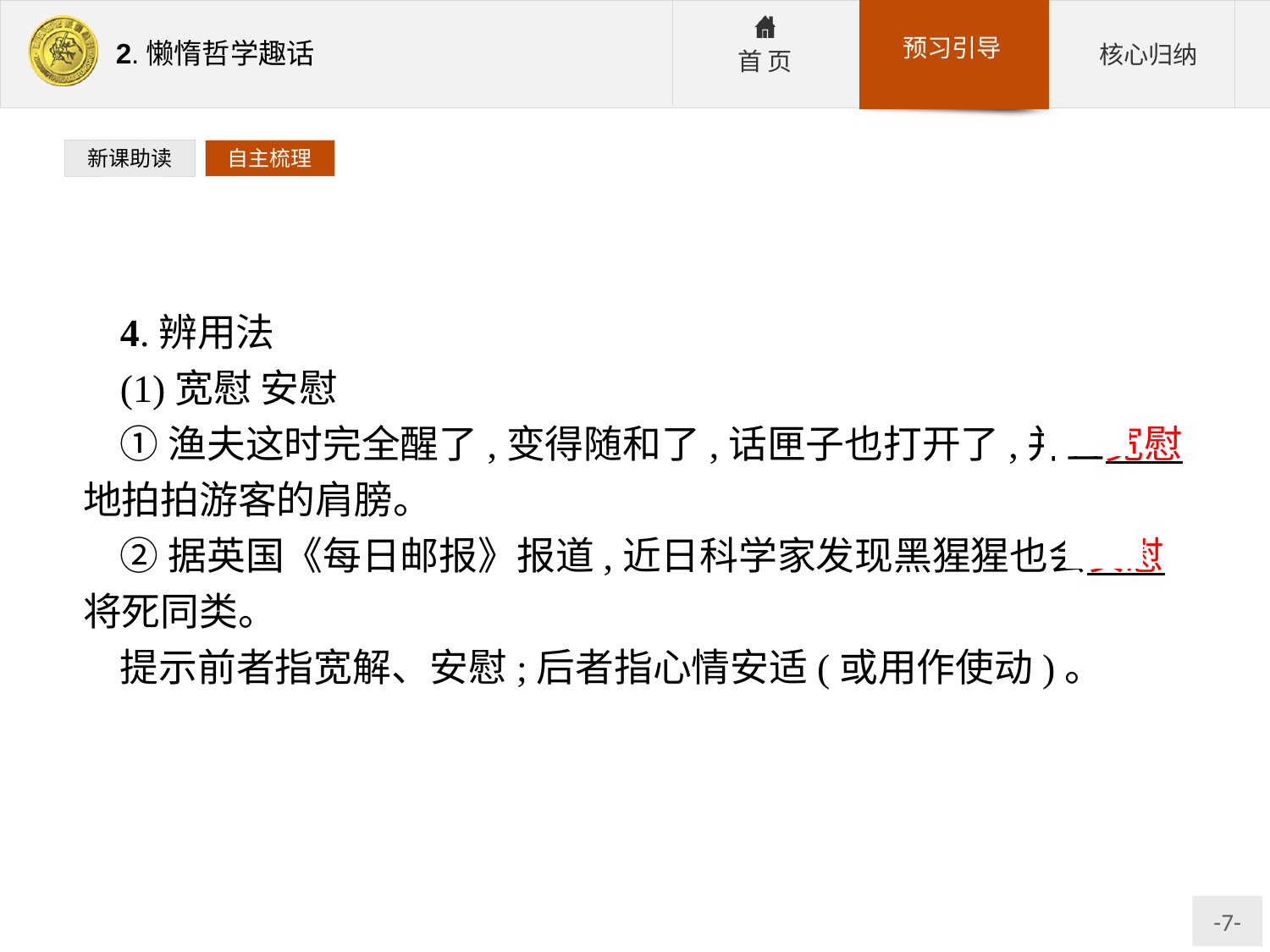

新课助读
自主梳理
4.辨用法
(1)宽慰 安慰
①渔夫这时完全醒了,变得随和了,话匣子也打开了,并且宽慰地拍拍游客的肩膀。
②据英国《每日邮报》报道,近日科学家发现黑猩猩也会安慰将死同类。
提示前者指宽解、安慰;后者指心情安适(或用作使动)。